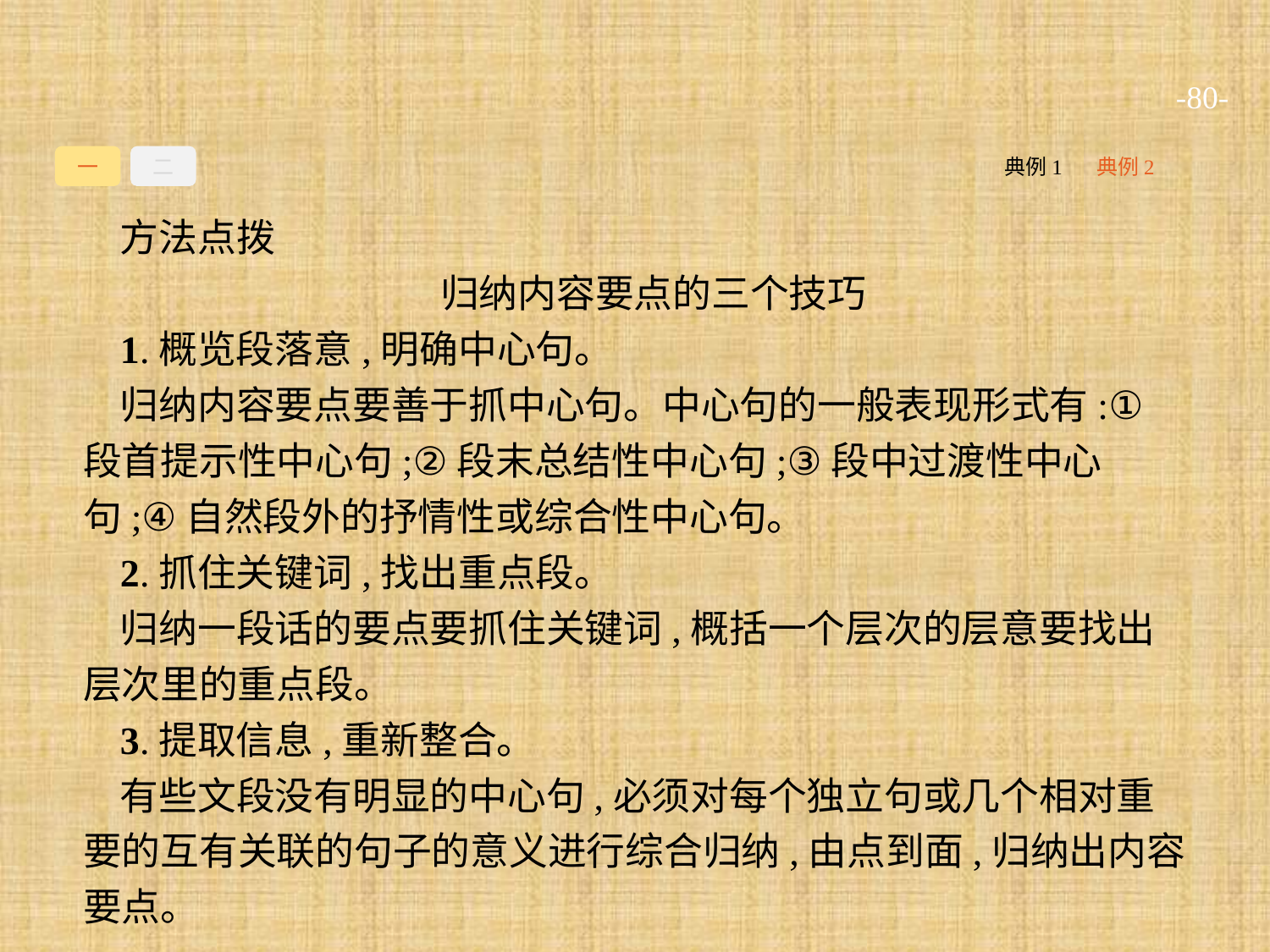

-80-
一
二
典例1
典例2
方法点拨
归纳内容要点的三个技巧
1.概览段落意,明确中心句。
归纳内容要点要善于抓中心句。中心句的一般表现形式有:①段首提示性中心句;②段末总结性中心句;③段中过渡性中心句;④自然段外的抒情性或综合性中心句。
2.抓住关键词,找出重点段。
归纳一段话的要点要抓住关键词,概括一个层次的层意要找出层次里的重点段。
3.提取信息,重新整合。
有些文段没有明显的中心句,必须对每个独立句或几个相对重要的互有关联的句子的意义进行综合归纳,由点到面,归纳出内容要点。